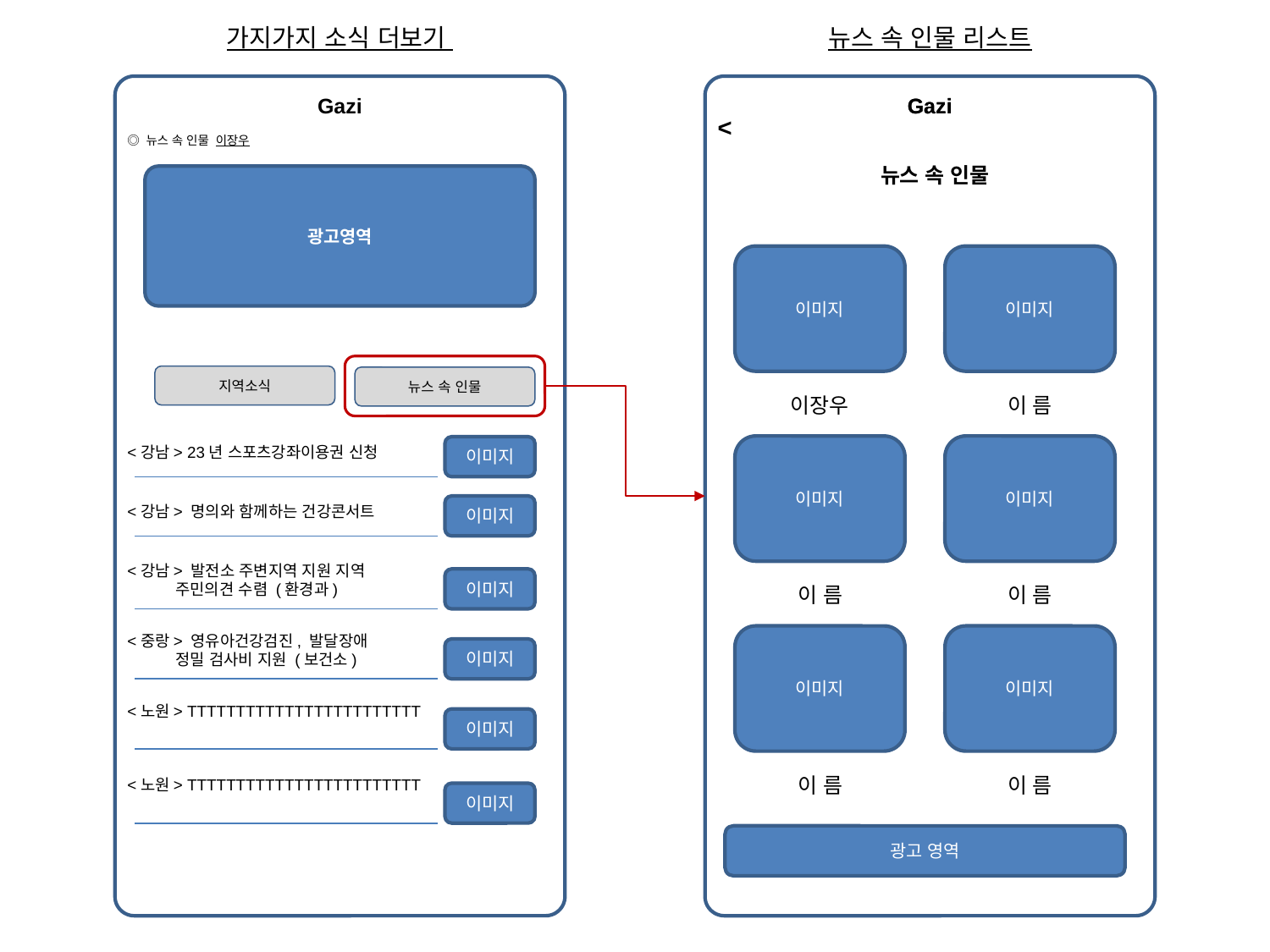

가지가지 소식 더보기
뉴스 속 인물 리스트

Gazi
Gazi
Gazi
<
◎ 뉴스 속 인물  이장우
뉴스 속 인물
광고영역
이미지
이미지

지역소식
뉴스 속 인물
이장우
이 름
<강남> 23년 스포츠강좌이용권 신청
이미지
이미지
이미지
<강남> 명의와 함께하는 건강콘서트
이미지
<강남> 발전소 주변지역 지원 지역
          주민의견 수렴 (환경과)
이미지
이 름
이 름
<중랑> 영유아건강검진, 발달장애
          정밀 검사비 지원 (보건소)
이미지
이미지
이미지
<노원> TTTTTTTTTTTTTTTTTTTTTTTT
이미지
이 름
이 름
<노원> TTTTTTTTTTTTTTTTTTTTTTTT
이미지
광고 영역